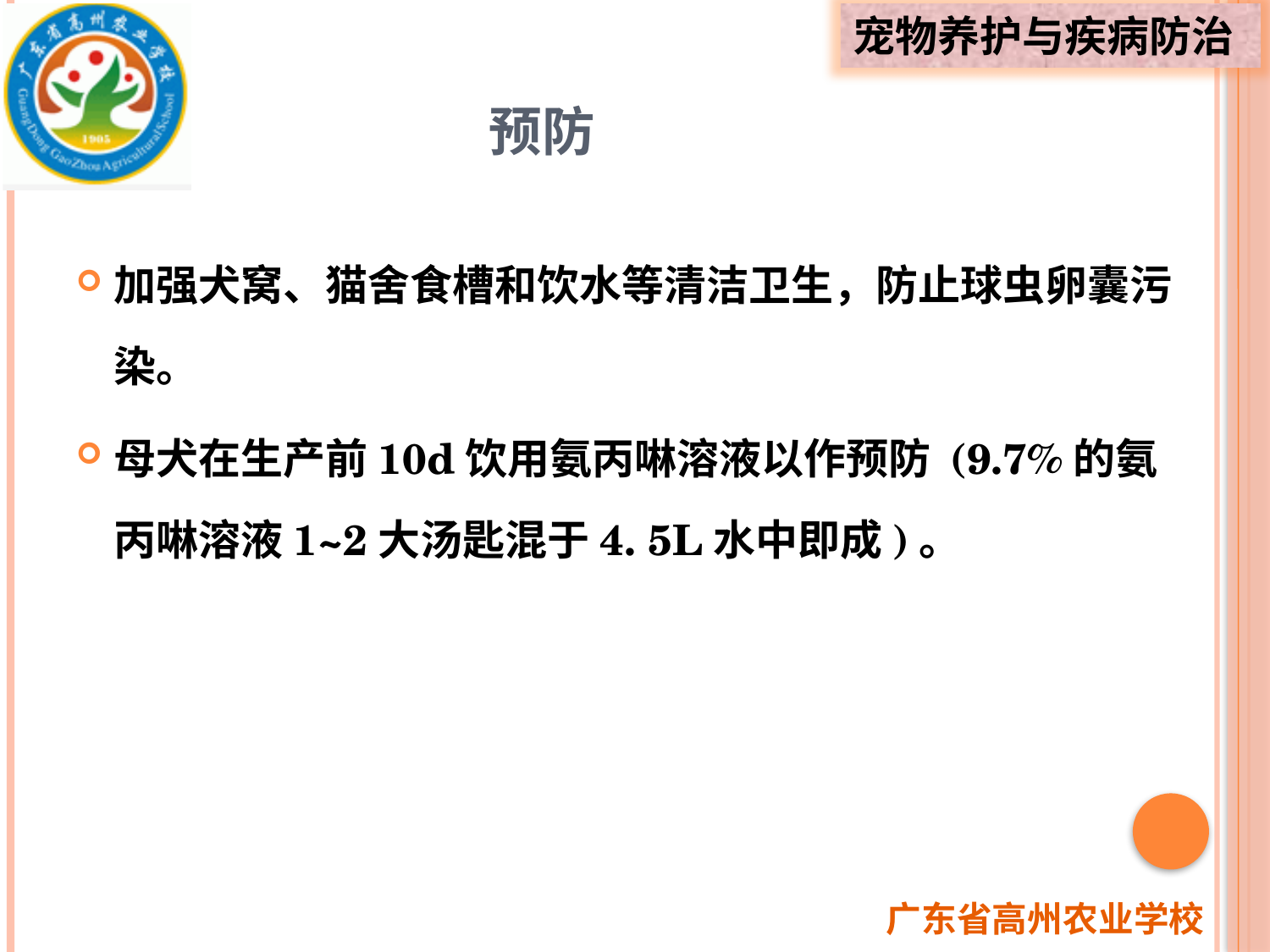

# 预防
加强犬窝、猫舍食槽和饮水等清洁卫生，防止球虫卵囊污染。
母犬在生产前10d饮用氨丙啉溶液以作预防 (9.7%的氨丙啉溶液1~2大汤匙混于4. 5L水中即成)。